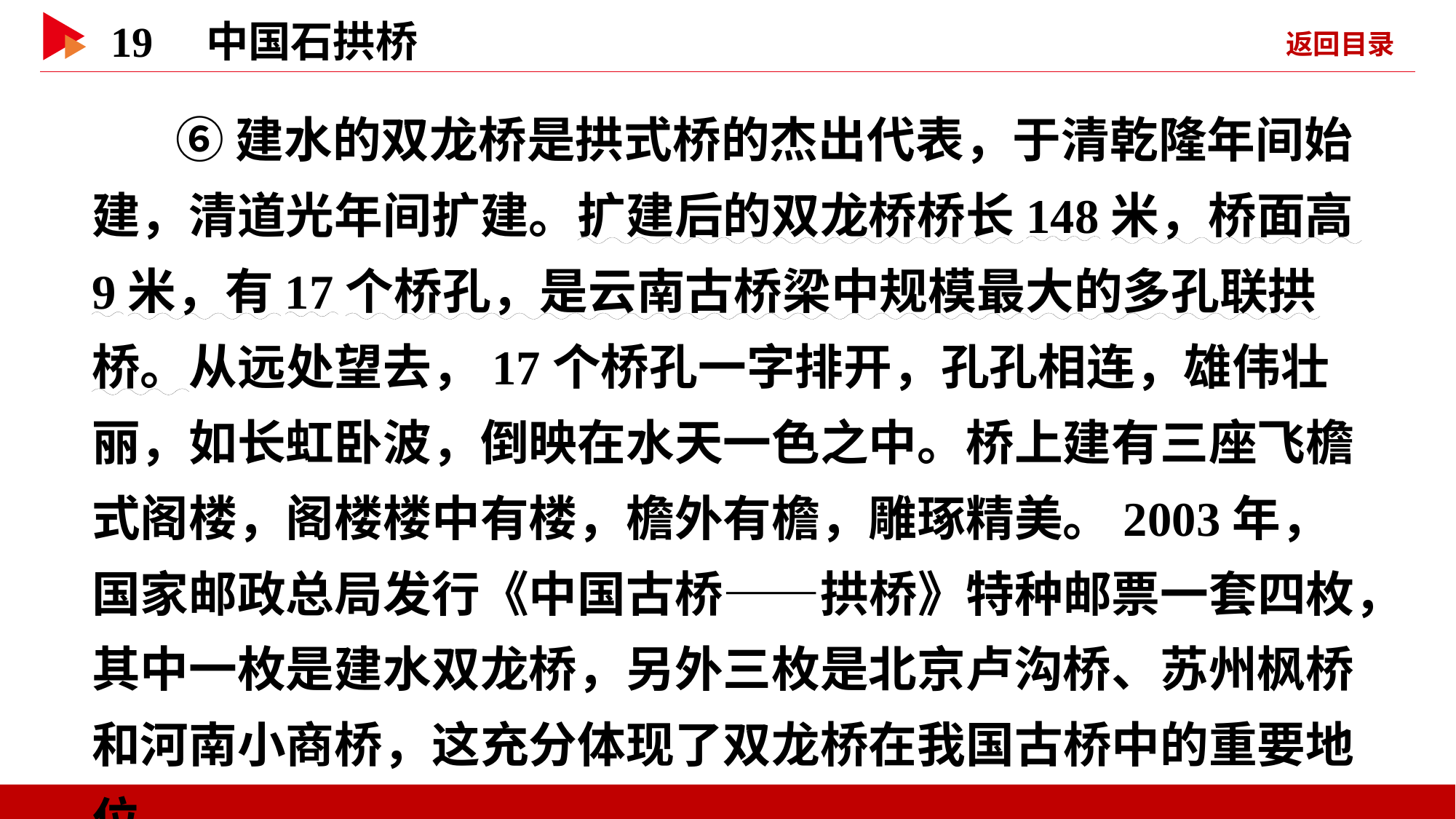

⑥建水的双龙桥是拱式桥的杰出代表，于清乾隆年间始建，清道光年间扩建。扩建后的双龙桥桥长148米，桥面高9米，有17个桥孔，是云南古桥梁中规模最大的多孔联拱桥。从远处望去，17个桥孔一字排开，孔孔相连，雄伟壮丽，如长虹卧波，倒映在水天一色之中。桥上建有三座飞檐式阁楼，阁楼楼中有楼，檐外有檐，雕琢精美。2003年，国家邮政总局发行《中国古桥——拱桥》特种邮票一套四枚，其中一枚是建水双龙桥，另外三枚是北京卢沟桥、苏州枫桥和河南小商桥，这充分体现了双龙桥在我国古桥中的重要地位。